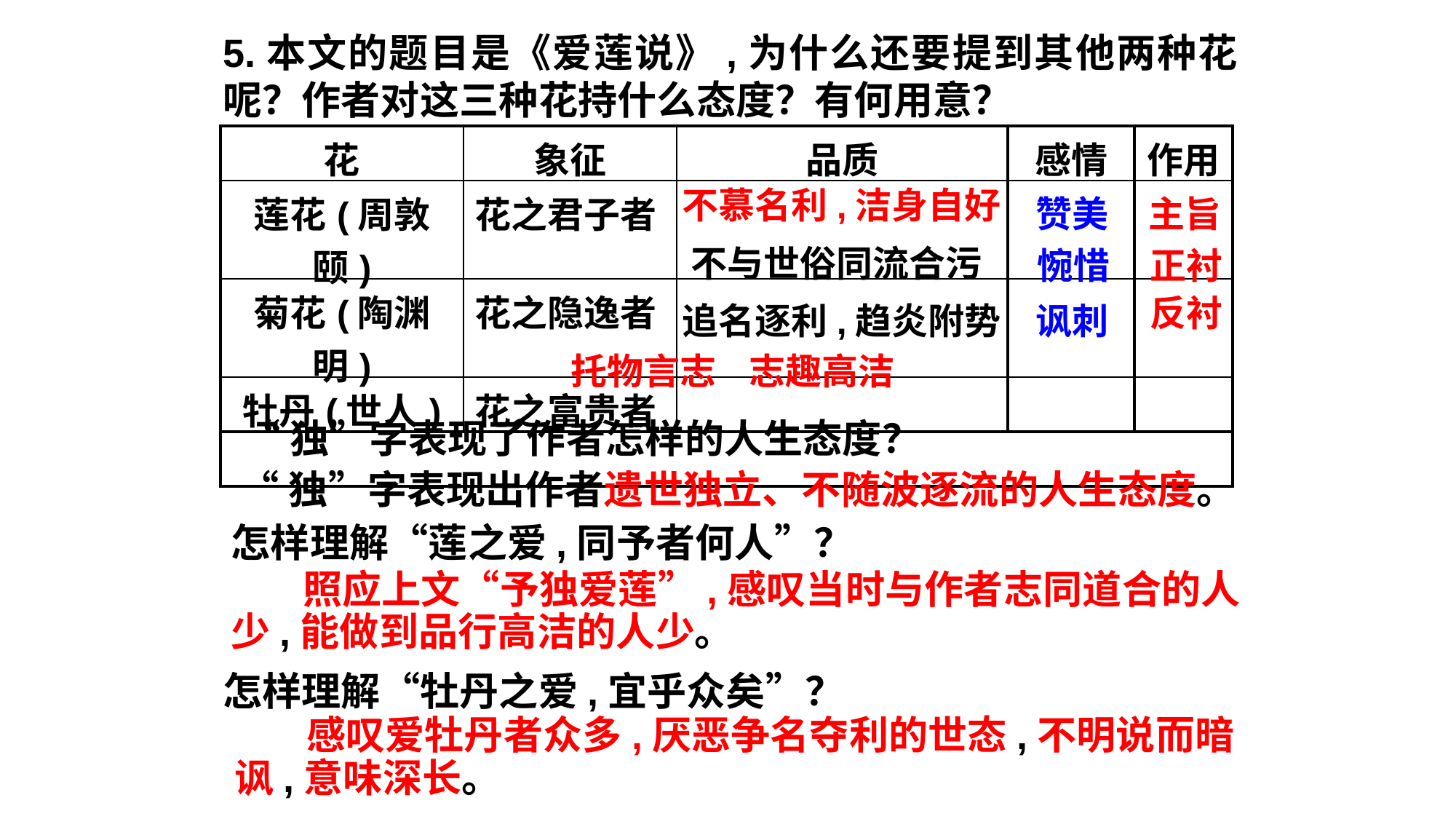

5.本文的题目是《爱莲说》,为什么还要提到其他两种花呢？作者对这三种花持什么态度？有何用意？
| 花 | 象征 | 品质 | 感情 | 作用 |
| --- | --- | --- | --- | --- |
| 莲花(周敦颐) | 花之君子者 |  |  |  |
| 菊花(陶渊明) | 花之隐逸者 |  |  |  |
| 牡丹(世人) | 花之富贵者 |  |  |  |
|  |  |  |  |  |
不慕名利,洁身自好
赞美
主旨
不与世俗同流合污
惋惜
正衬
反衬
追名逐利,趋炎附势
讽刺
托物言志    志趣高洁
“独”字表现了作者怎样的人生态度？
“独”字表现出作者遗世独立、不随波逐流的人生态度。
怎样理解“莲之爱,同予者何人”？
       照应上文“予独爱莲”,感叹当时与作者志同道合的人少,能做到品行高洁的人少。
怎样理解“牡丹之爱,宜乎众矣”？
       感叹爱牡丹者众多,厌恶争名夺利的世态,不明说而暗讽,意味深长。